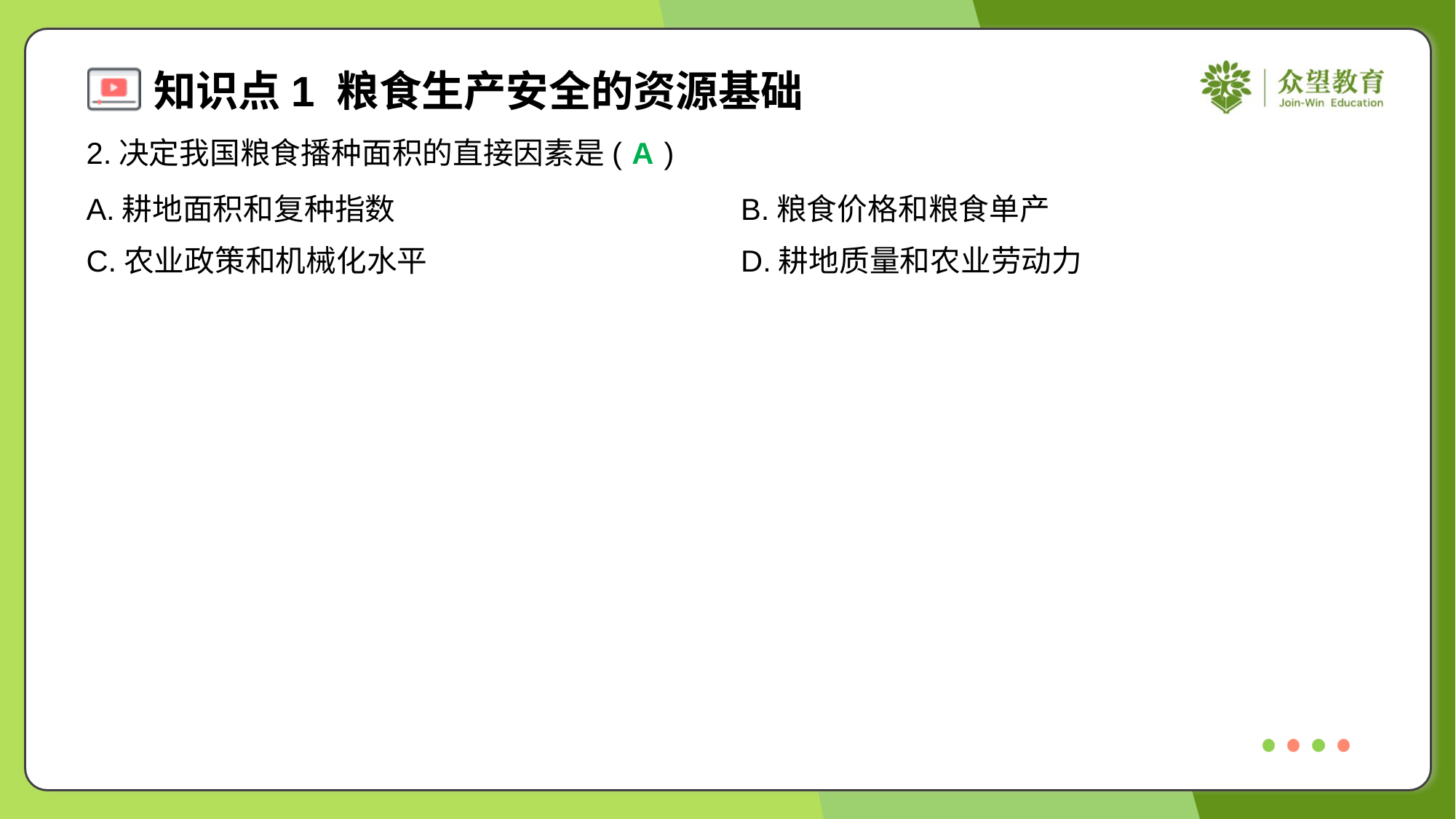

2.决定我国粮食播种面积的直接因素是(     )
A
A.耕地面积和复种指数	B.粮食价格和粮食单产
C.农业政策和机械化水平	D.耕地质量和农业劳动力